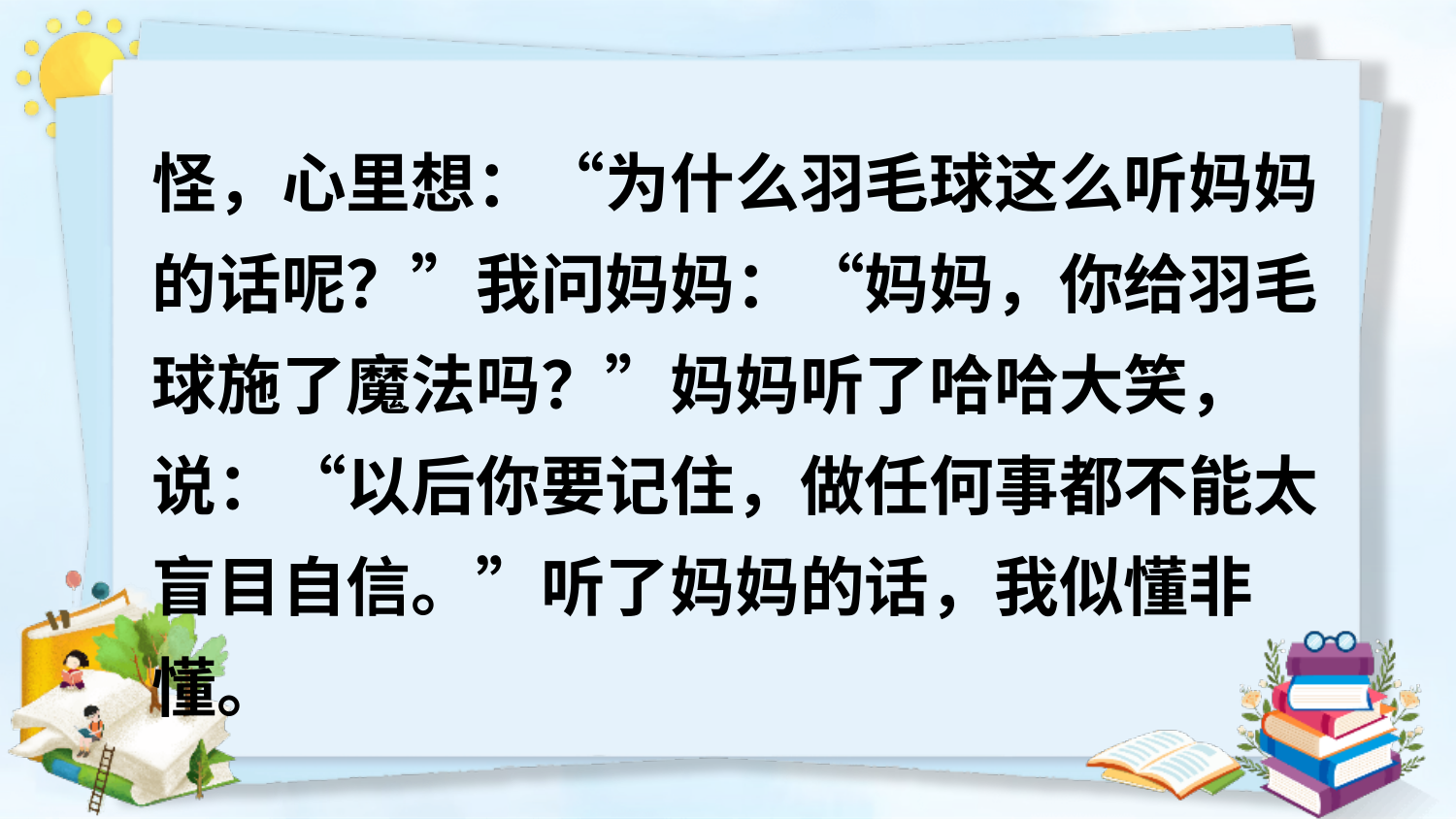

怪，心里想：“为什么羽毛球这么听妈妈的话呢？”我问妈妈：“妈妈，你给羽毛球施了魔法吗？”妈妈听了哈哈大笑，说：“以后你要记住，做任何事都不能太盲目自信。”听了妈妈的话，我似懂非懂。